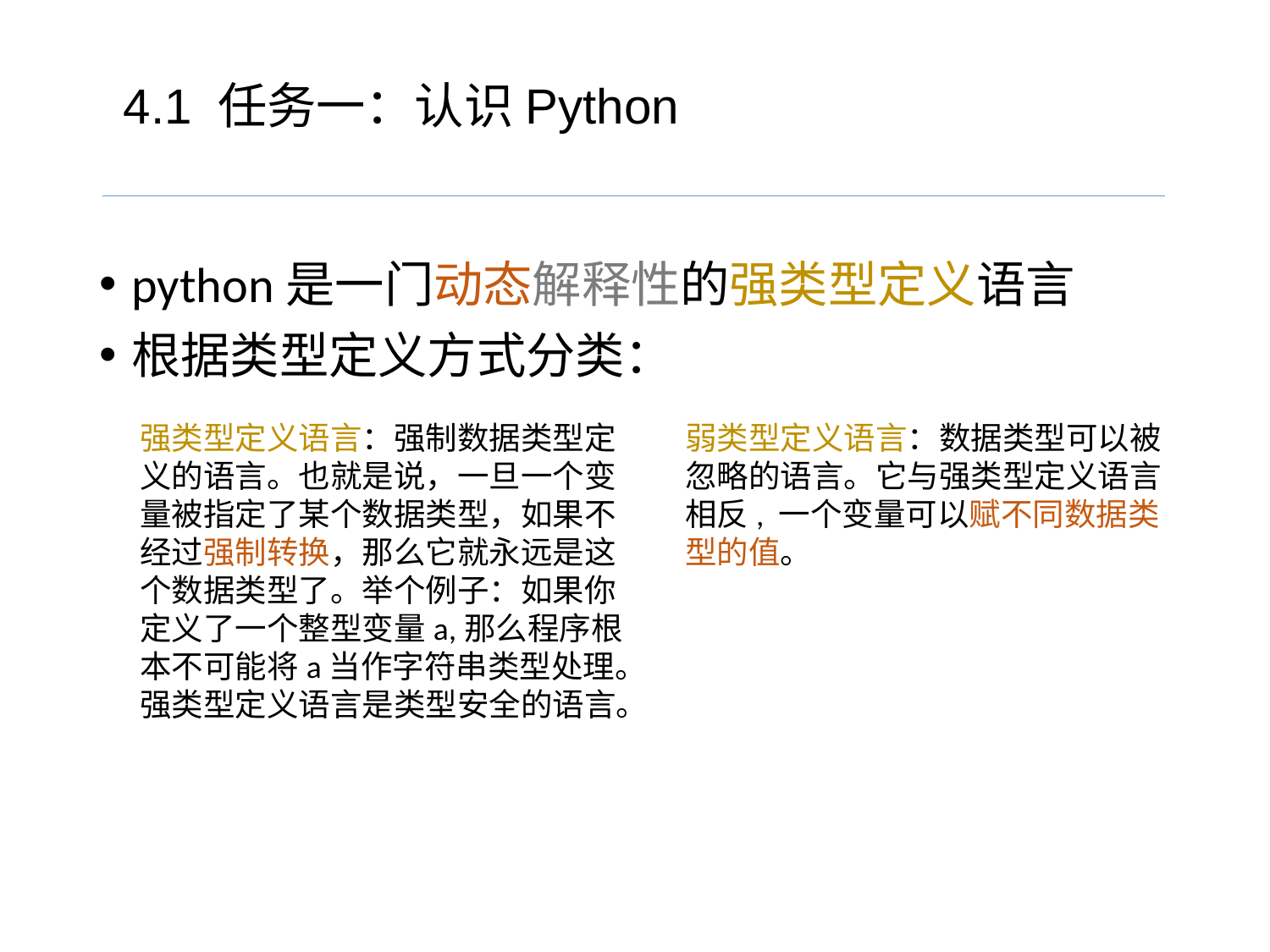

# 4.1 任务一：认识Python
python是一门动态解释性的强类型定义语言
根据类型定义方式分类：

强类型定义语言：强制数据类型定义的语言。也就是说，一旦一个变量被指定了某个数据类型，如果不经过强制转换，那么它就永远是这个数据类型了。举个例子：如果你定义了一个整型变量a,那么程序根本不可能将a当作字符串类型处理。强类型定义语言是类型安全的语言。
弱类型定义语言：数据类型可以被忽略的语言。它与强类型定义语言相反, 一个变量可以赋不同数据类型的值。